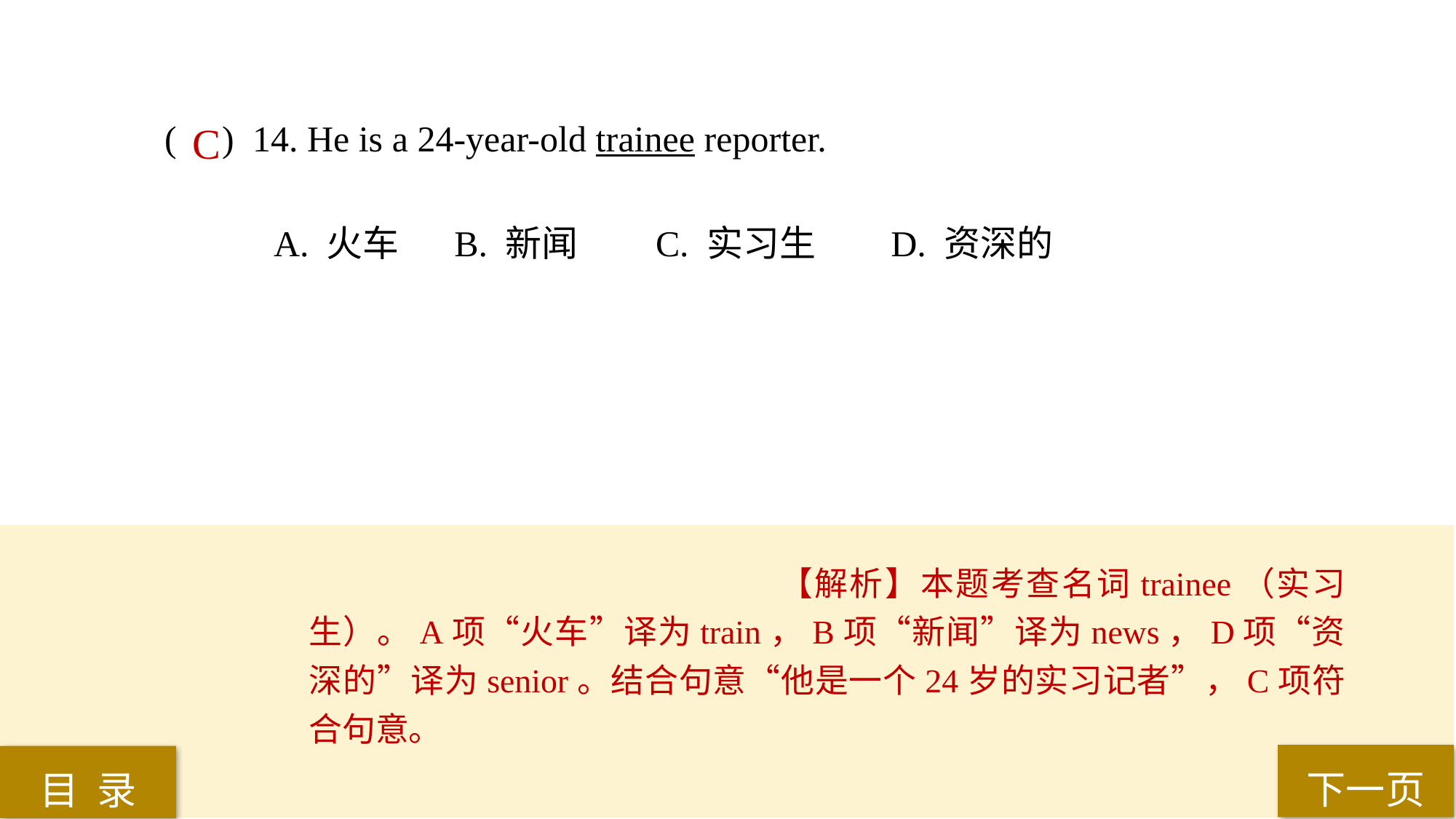

(     )  14. He is a 24-year-old trainee reporter.

A. 火车	 B. 新闻 	C. 实习生	 D. 资深的
C
【解析】本题考查名词trainee（实习生）。A项“火车”译为train，B项“新闻”译为news，D项“资深的”译为senior。结合句意“他是一个24岁的实习记者”，C项符合句意。